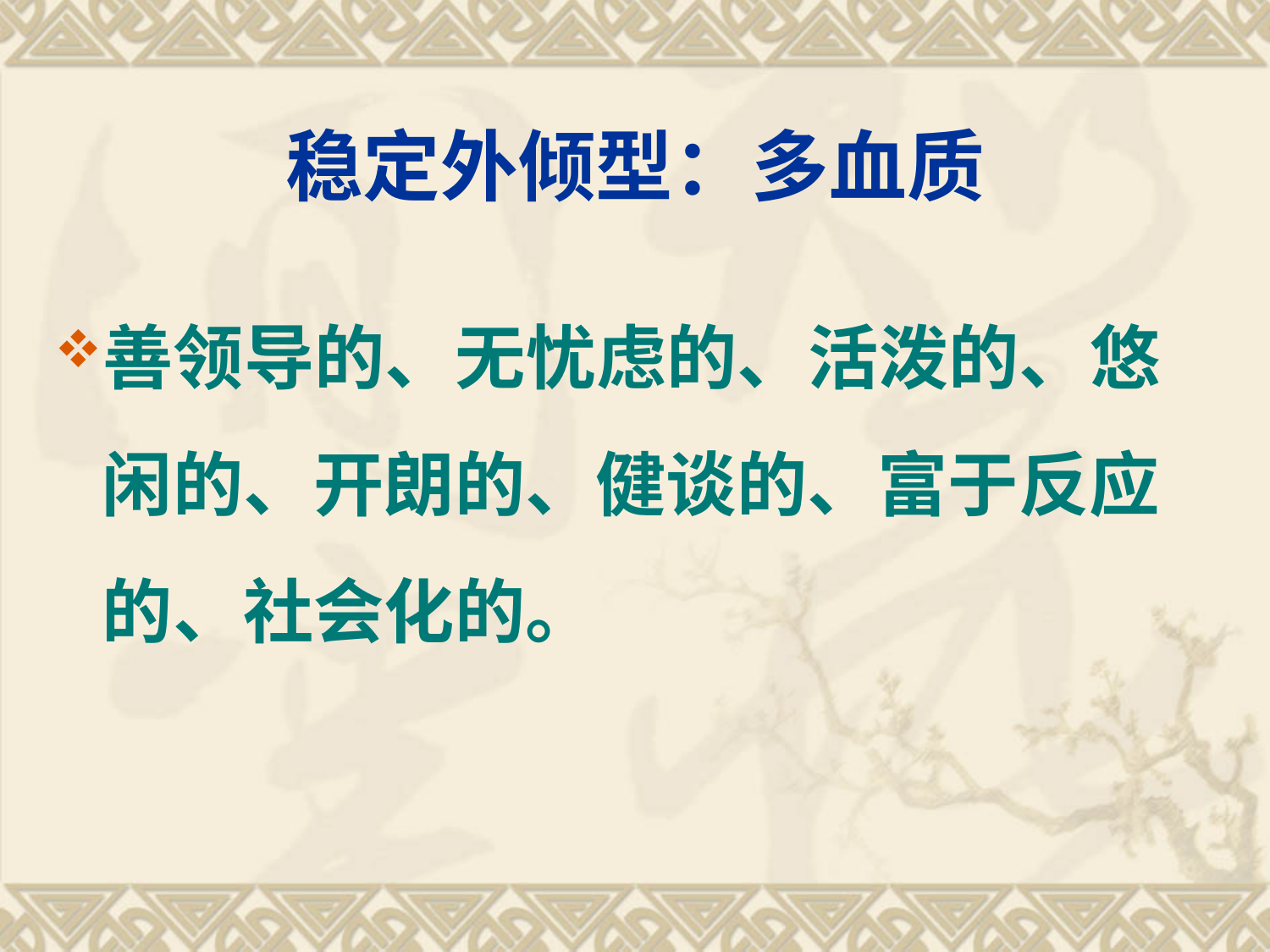

# 稳定外倾型：多血质
善领导的、无忧虑的、活泼的、悠闲的、开朗的、健谈的、富于反应的、社会化的。